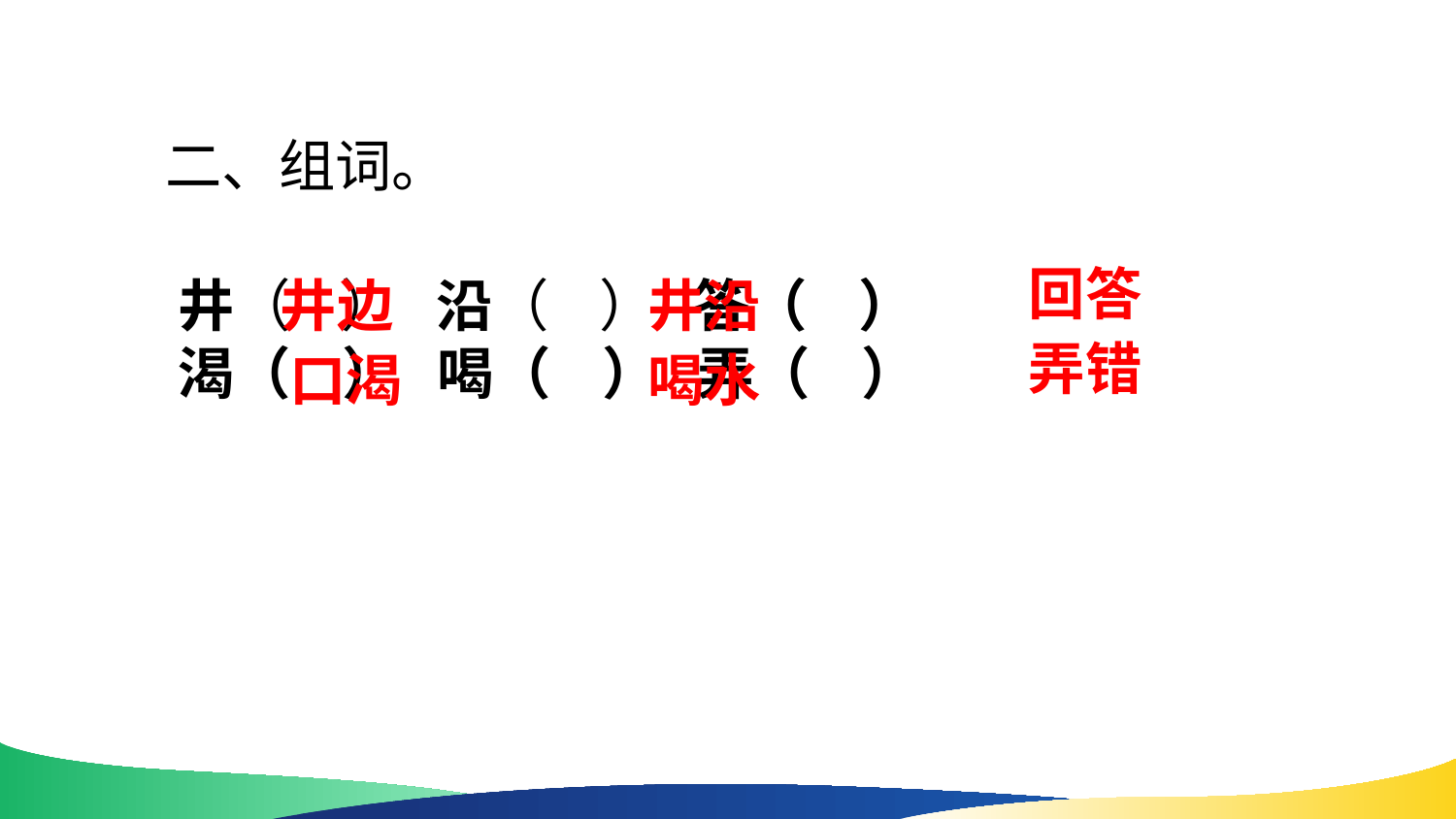

二、组词。
回答
井（    ）   沿（    ）   答（    ）
渴（    ）   喝（    ）   弄（    ）
井边
井沿
弄错
口渴
喝水